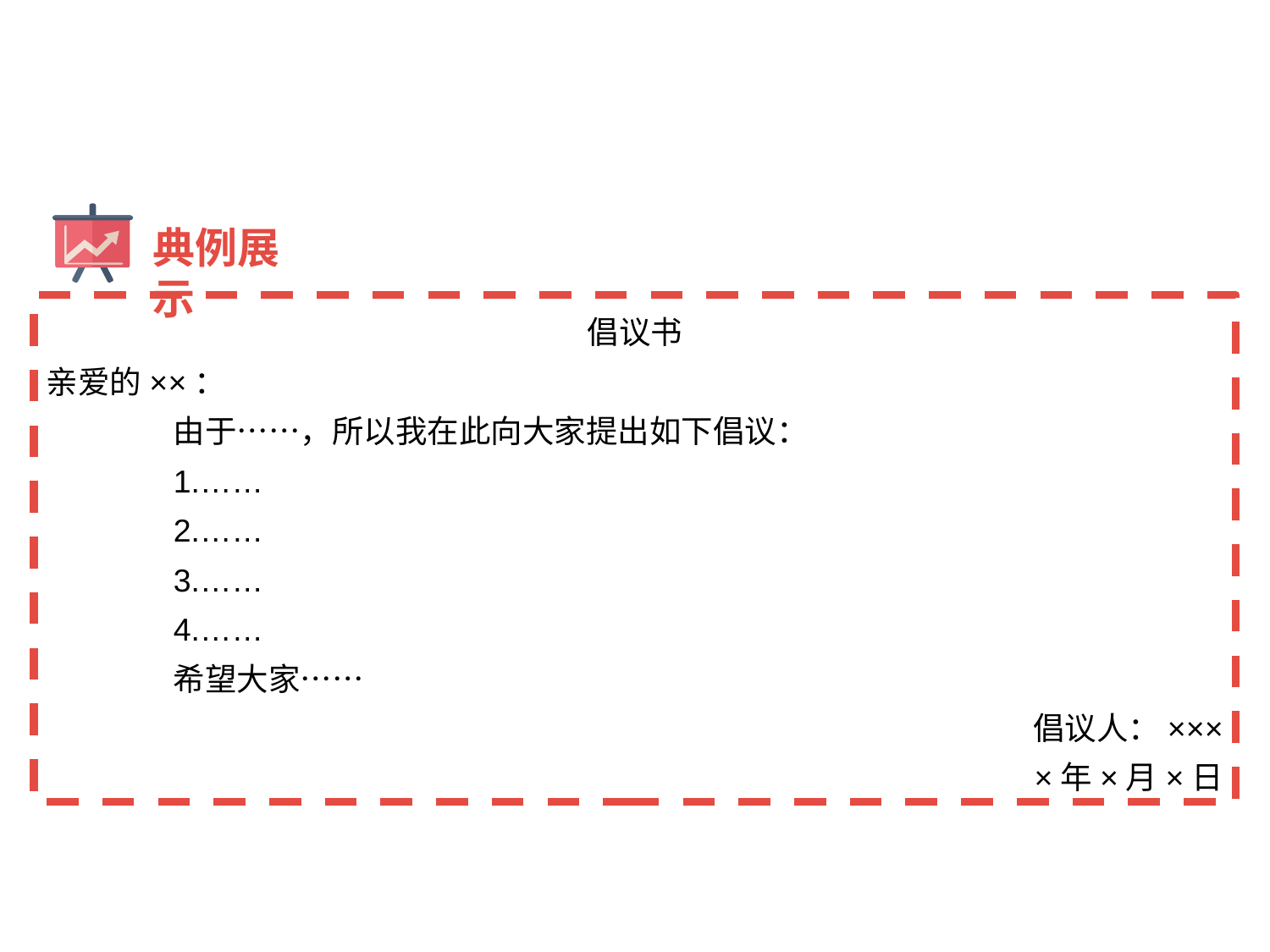

典例展示
倡议书
亲爱的××：
	由于……，所以我在此向大家提出如下倡议：
	1.……
	2.……
	3.……
	4.……
	希望大家……
倡议人：×××
×年×月×日